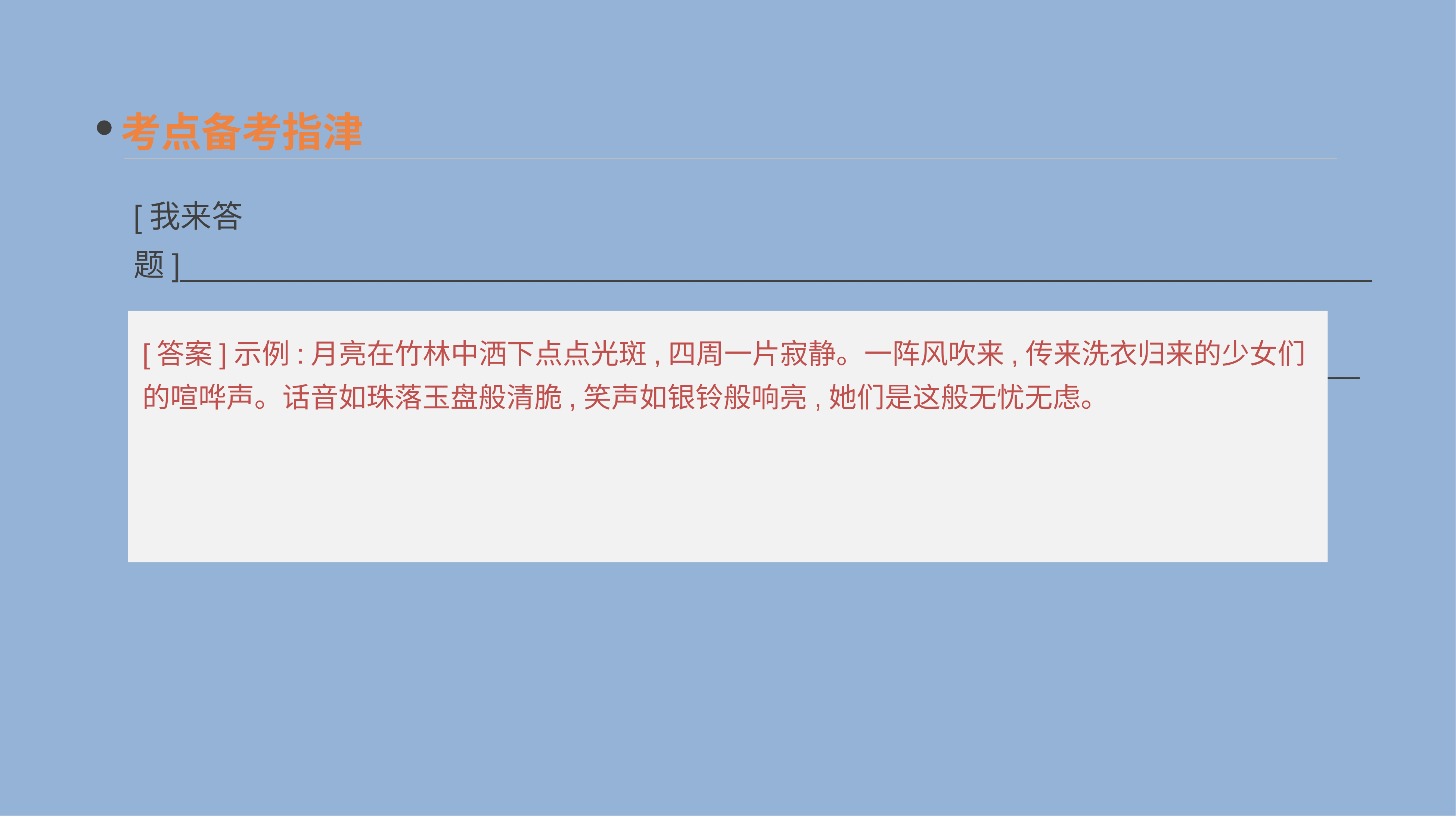

考点备考指津

[我来答题]___________________________________________________________________________
_____________________________________________________________________________________

[答案]示例:月亮在竹林中洒下点点光斑,四周一片寂静。一阵风吹来,传来洗衣归来的少女们的喧哗声。话音如珠落玉盘般清脆,笑声如银铃般响亮,她们是这般无忧无虑。